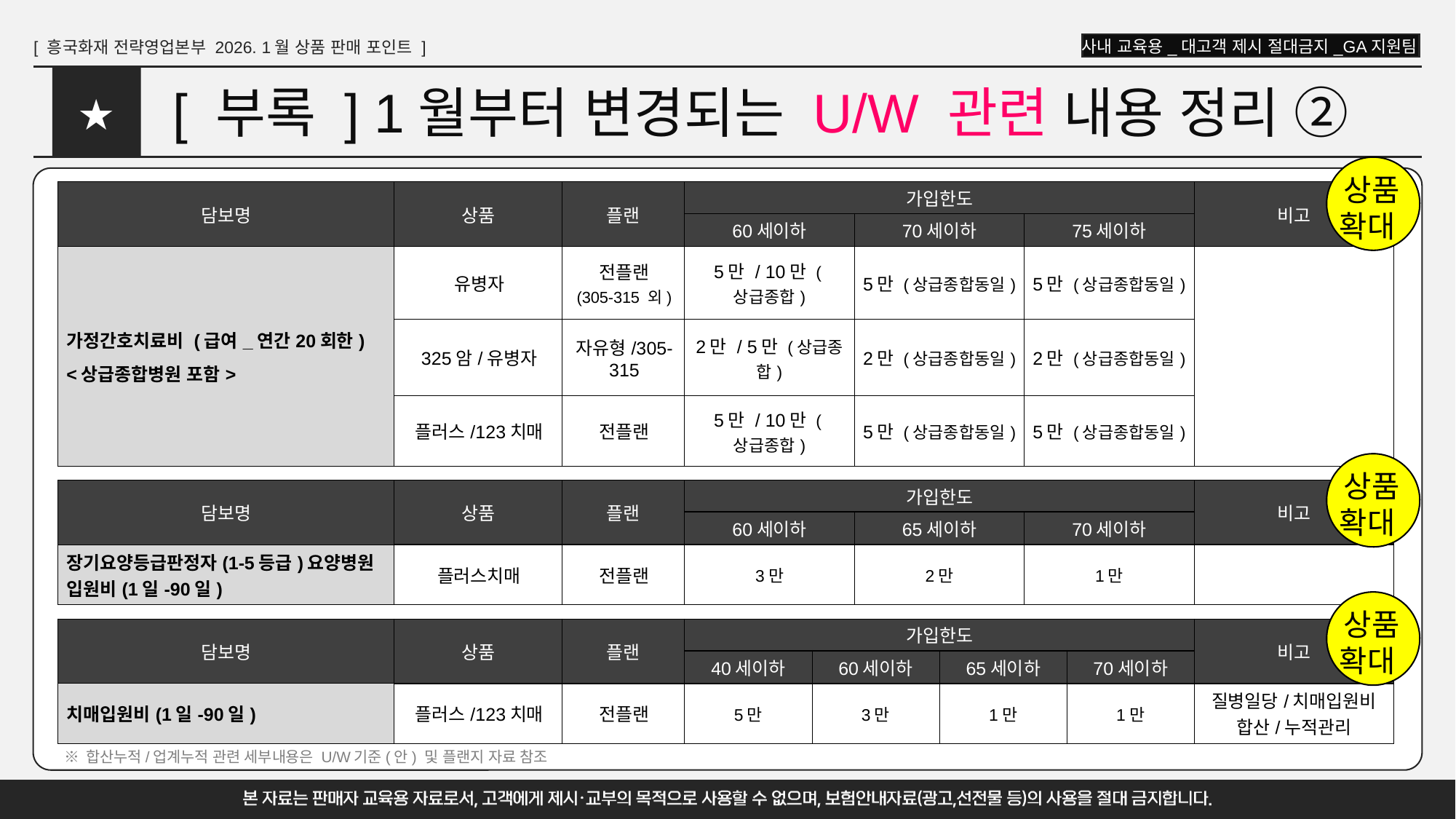

# [ 부록 ] 1월부터 변경되는 U/W 관련 내용 정리 ②
★

상품
확대
| 담보명 | 상품 | 플랜 | 가입한도 |  |  | 비고 |
| --- | --- | --- | --- | --- | --- | --- |
|  |  |  | 60세이하 | 70세이하 | 75세이하 |  |
| 가정간호치료비 (급여\_연간20회한) <상급종합병원 포함> | 유병자 | 전플랜 (305-315 외) | 5만 / 10만 (상급종합) | 5만 (상급종합동일) | 5만 (상급종합동일) |  |
|  | 325암/유병자 | 자유형/305-315 | 2만 / 5만 (상급종합) | 2만 (상급종합동일) | 2만 (상급종합동일) |  |
|  | 플러스/123치매 | 전플랜 | 5만 / 10만 (상급종합) | 5만 (상급종합동일) | 5만 (상급종합동일) |  |

상품
확대
| 담보명 | 상품 | 플랜 | 가입한도 |  |  | 비고 |
| --- | --- | --- | --- | --- | --- | --- |
|  |  |  | 60세이하 | 65세이하 | 70세이하 |  |
| 장기요양등급판정자(1-5등급)요양병원 입원비(1일-90일) | 플러스치매 | 전플랜 | 3만 | 2만 | 1만 |  |

상품
확대
| 담보명 | 상품 | 플랜 | 가입한도 |  |  |  | 비고 |
| --- | --- | --- | --- | --- | --- | --- | --- |
|  |  |  | 40세이하 | 60세이하 | 65세이하 | 70세이하 |  |
| 치매입원비(1일-90일) | 플러스/123치매 | 전플랜 | 5만 | 3만 | 1만 | 1만 | 질병일당/치매입원비 합산/누적관리 |
※ 합산누적/업계누적 관련 세부내용은 U/W기준(안) 및 플랜지 자료 참조